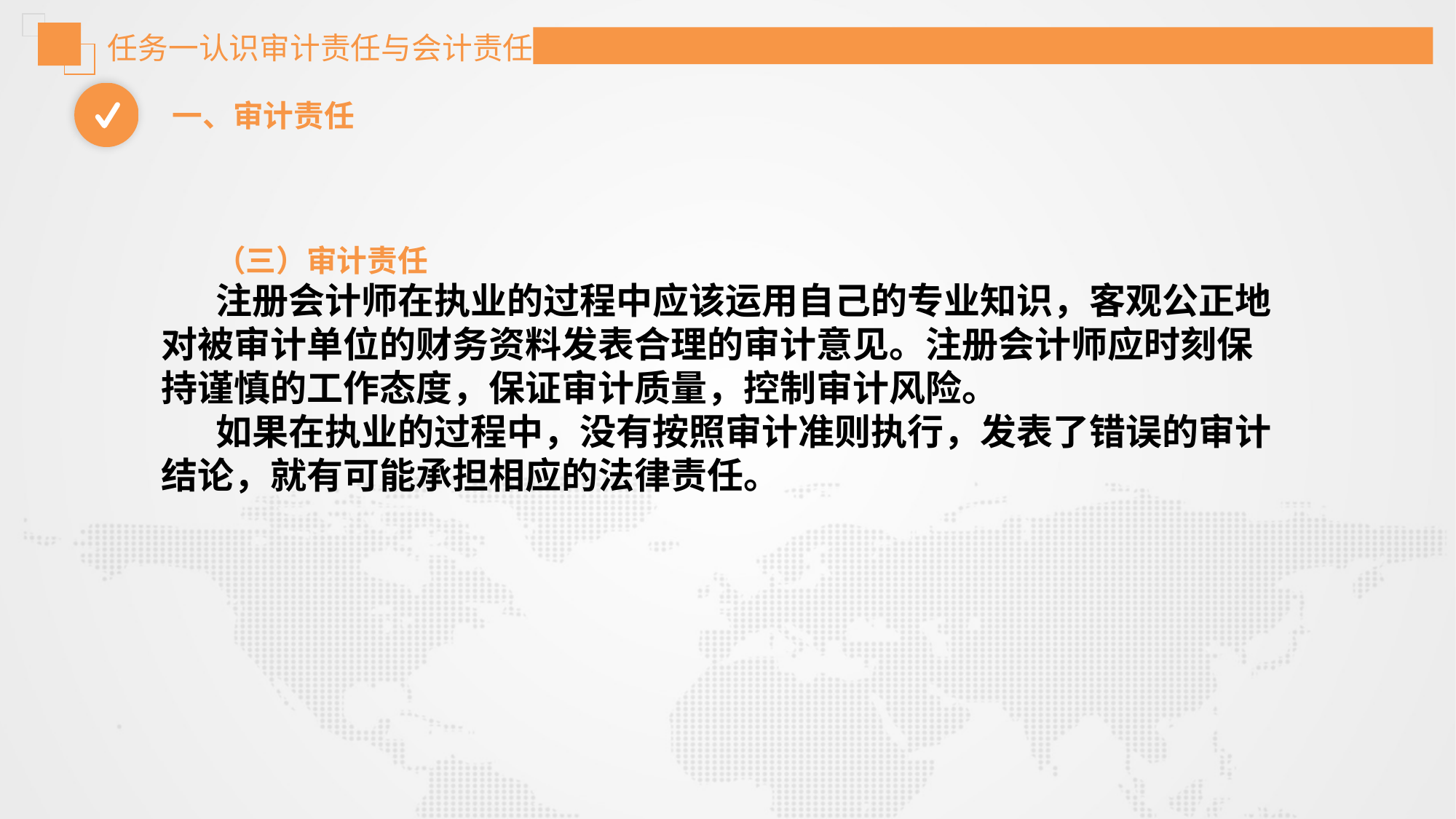

任务一认识审计责任与会计责任

一、审计责任
（三）审计责任
注册会计师在执业的过程中应该运用自己的专业知识，客观公正地对被审计单位的财务资料发表合理的审计意见。注册会计师应时刻保持谨慎的工作态度，保证审计质量，控制审计风险。
如果在执业的过程中，没有按照审计准则执行，发表了错误的审计结论，就有可能承担相应的法律责任。